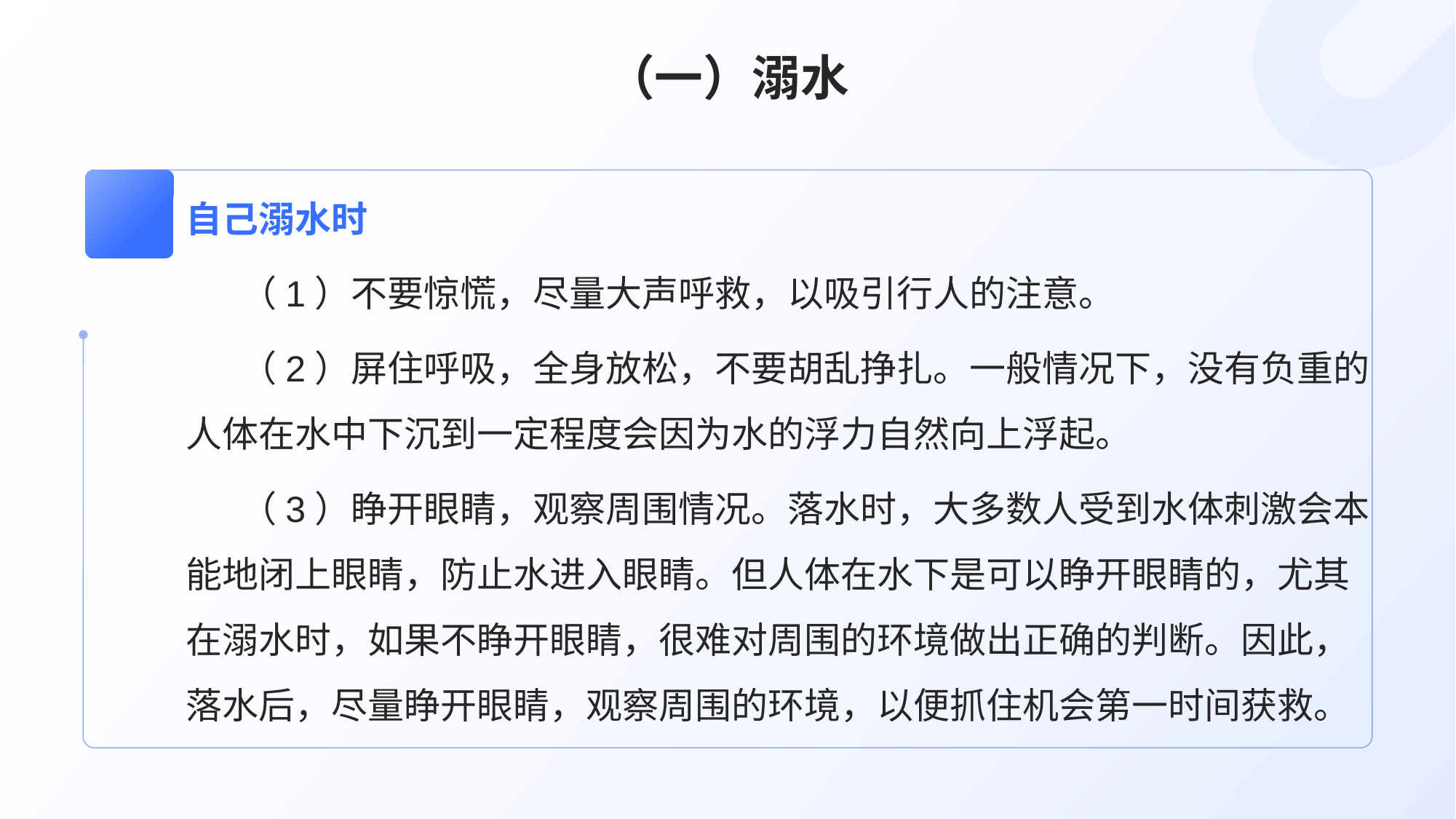

# （一）溺水

自己溺水时
（1）不要惊慌，尽量大声呼救，以吸引行人的注意。
（2）屏住呼吸，全身放松，不要胡乱挣扎。一般情况下，没有负重的人体在水中下沉到一定程度会因为水的浮力自然向上浮起。
（3）睁开眼睛，观察周围情况。落水时，大多数人受到水体刺激会本能地闭上眼睛，防止水进入眼睛。但人体在水下是可以睁开眼睛的，尤其在溺水时，如果不睁开眼睛，很难对周围的环境做出正确的判断。因此，落水后，尽量睁开眼睛，观察周围的环境，以便抓住机会第一时间获救。